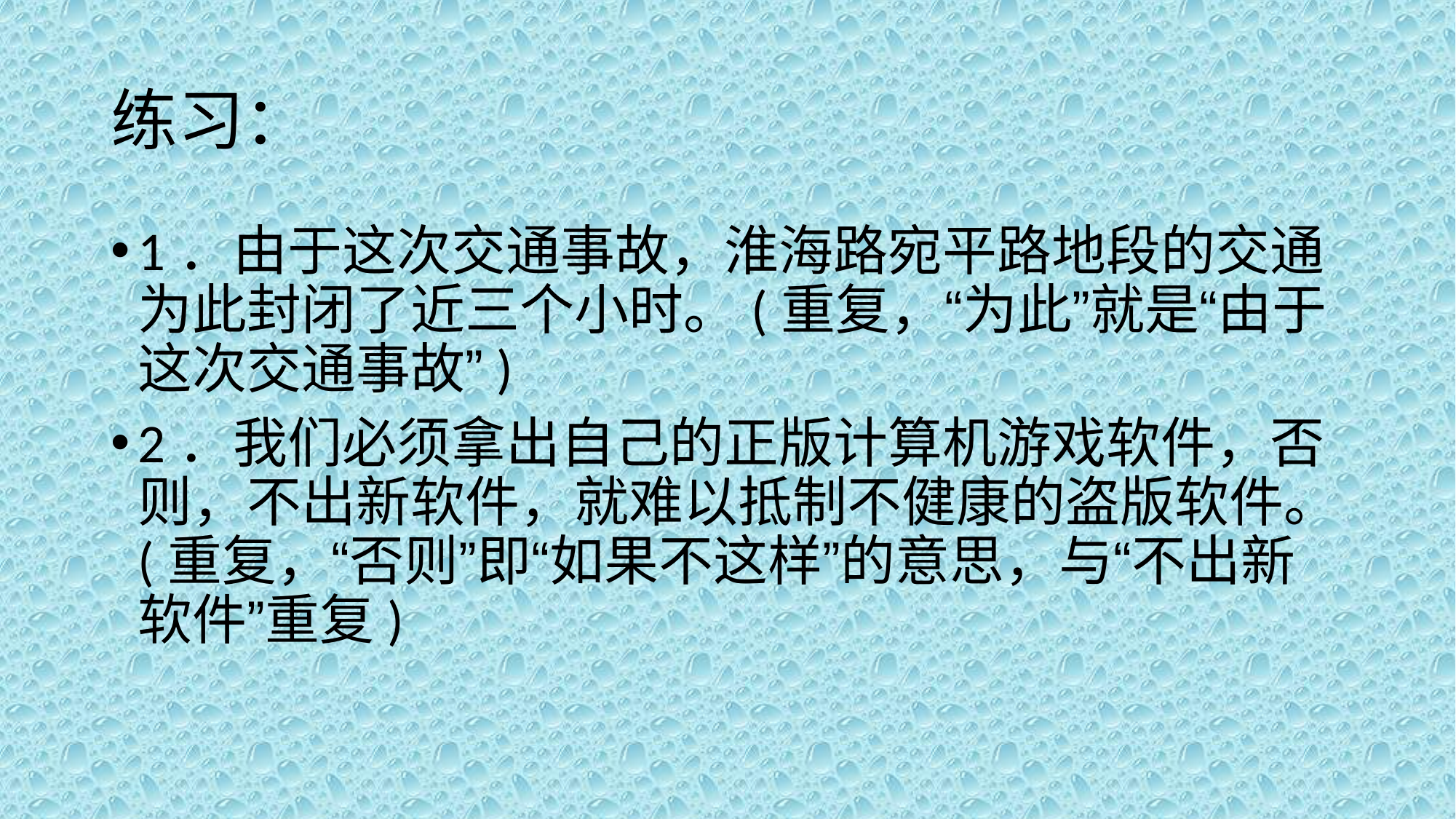

# 练习：
1．由于这次交通事故，淮海路宛平路地段的交通为此封闭了近三个小时。(重复，“为此”就是“由于这次交通事故”)
2．我们必须拿出自己的正版计算机游戏软件，否则，不出新软件，就难以抵制不健康的盗版软件。(重复，“否则”即“如果不这样”的意思，与“不出新软件”重复)